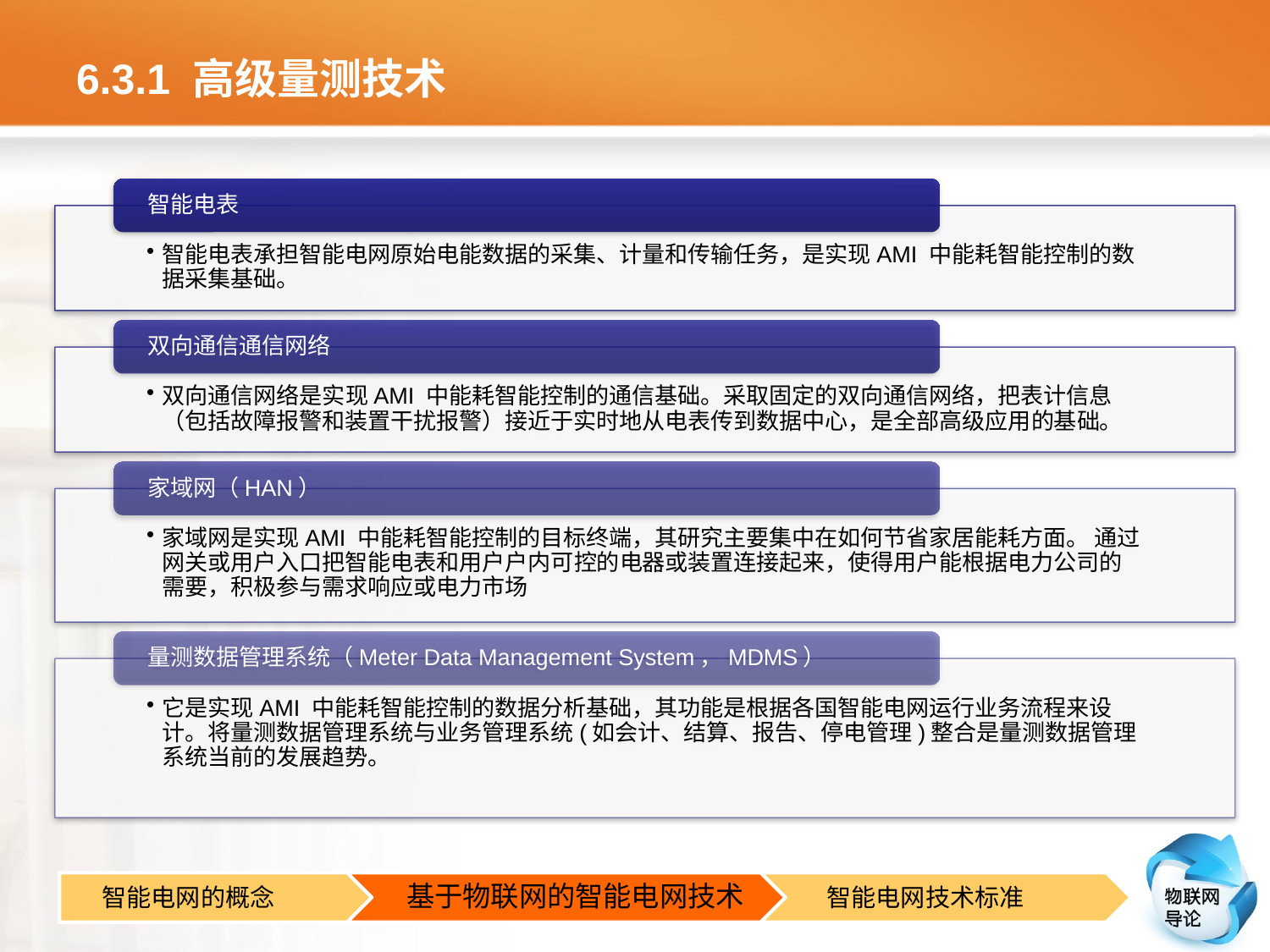

# 6.3.1 高级量测技术
智能电表承担智能电网原始电能数据的采集、计量和传输任务，是实现AMI 中能耗智能控制的数据采集基础。
智能电表
双向通信网络是实现AMI 中能耗智能控制的通信基础。采取固定的双向通信网络，把表计信息（包括故障报警和装置干扰报警）接近于实时地从电表传到数据中心，是全部高级应用的基础。
双向通信通信网络
家域网是实现AMI 中能耗智能控制的目标终端，其研究主要集中在如何节省家居能耗方面。 通过网关或用户入口把智能电表和用户户内可控的电器或装置连接起来，使得用户能根据电力公司的需要，积极参与需求响应或电力市场
家域网（HAN）
它是实现AMI 中能耗智能控制的数据分析基础，其功能是根据各国智能电网运行业务流程来设计。将量测数据管理系统与业务管理系统(如会计、结算、报告、停电管理)整合是量测数据管理系统当前的发展趋势。

量测数据管理系统（Meter Data Management System，MDMS）